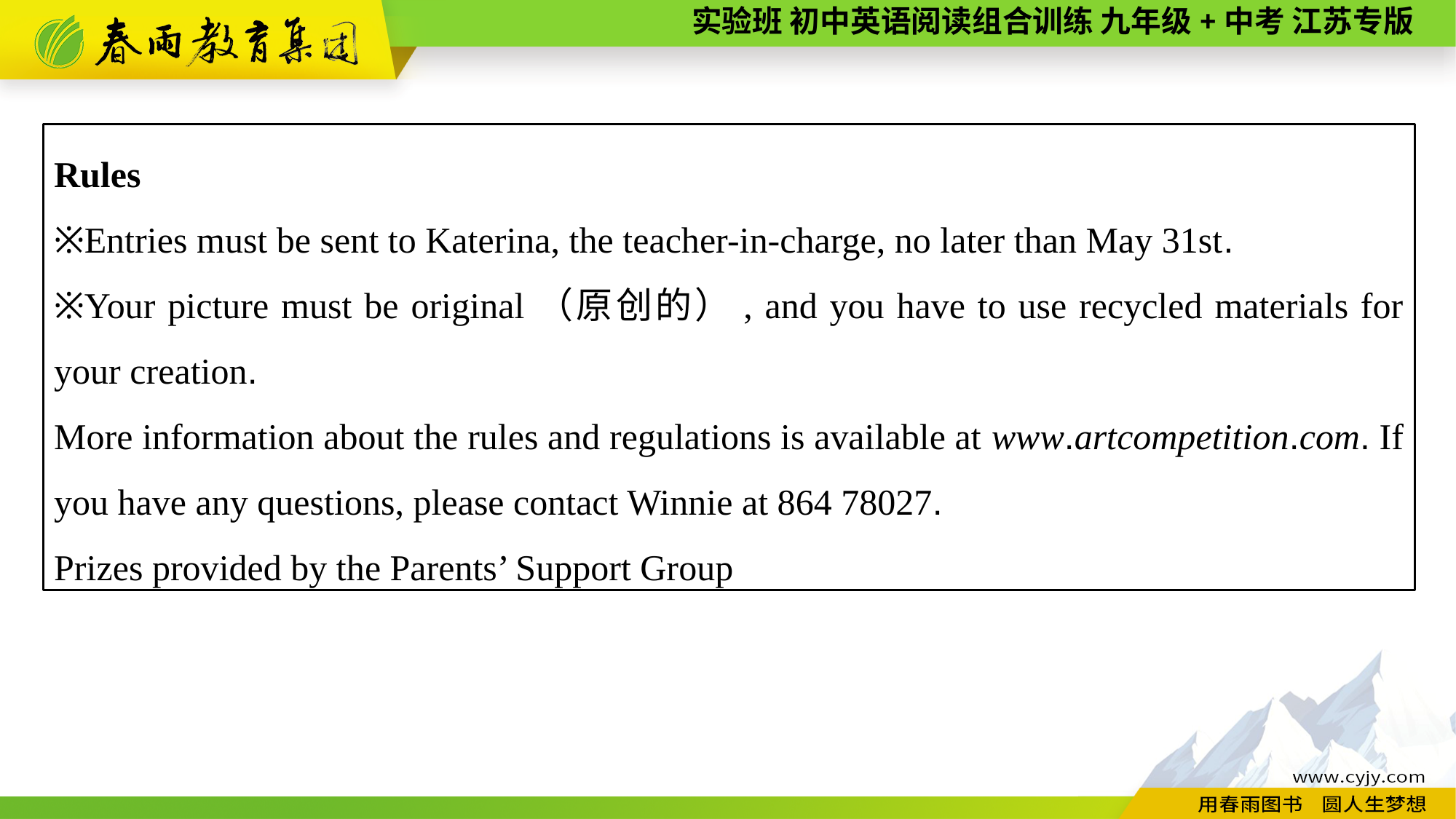

Rules
※Entries must be sent to Katerina, the teacher-in-charge, no later than May 31st.
※Your picture must be original（原创的）, and you have to use recycled materials for your creation.
More information about the rules and regulations is available at www.artcompetition.com. If you have any questions, please contact Winnie at 864 78027.
Prizes provided by the Parents’ Support Group